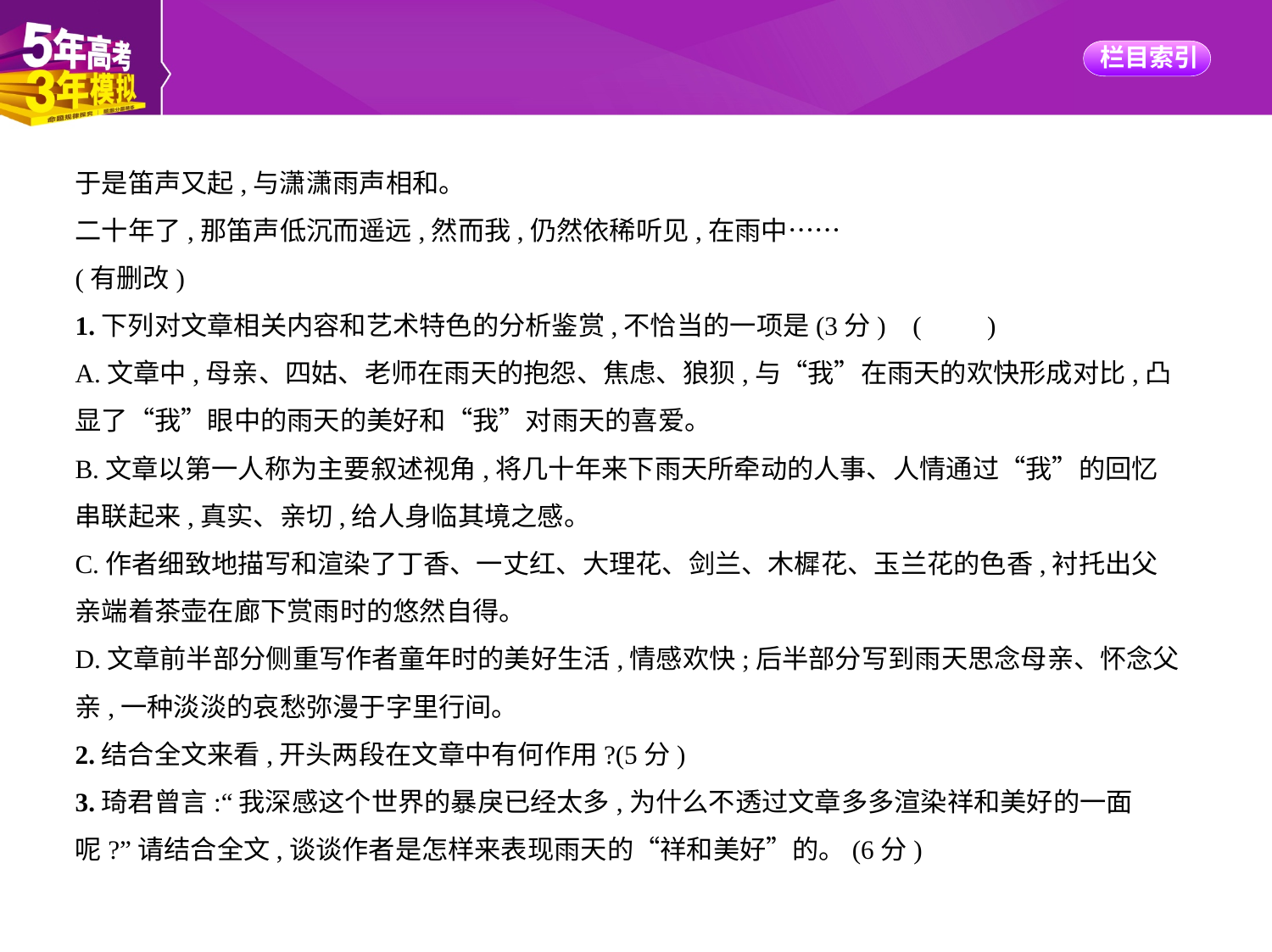

于是笛声又起,与潇潇雨声相和。
二十年了,那笛声低沉而遥远,然而我,仍然依稀听见,在雨中……
(有删改)
1.下列对文章相关内容和艺术特色的分析鉴赏,不恰当的一项是(3分) (　　)
A.文章中,母亲、四姑、老师在雨天的抱怨、焦虑、狼狈,与“我”在雨天的欢快形成对比,凸
显了“我”眼中的雨天的美好和“我”对雨天的喜爱。
B.文章以第一人称为主要叙述视角,将几十年来下雨天所牵动的人事、人情通过“我”的回忆
串联起来,真实、亲切,给人身临其境之感。
C.作者细致地描写和渲染了丁香、一丈红、大理花、剑兰、木樨花、玉兰花的色香,衬托出父
亲端着茶壶在廊下赏雨时的悠然自得。
D.文章前半部分侧重写作者童年时的美好生活,情感欢快;后半部分写到雨天思念母亲、怀念父
亲,一种淡淡的哀愁弥漫于字里行间。
2.结合全文来看,开头两段在文章中有何作用?(5分)
3.琦君曾言:“我深感这个世界的暴戾已经太多,为什么不透过文章多多渲染祥和美好的一面
呢?”请结合全文,谈谈作者是怎样来表现雨天的“祥和美好”的。(6分)